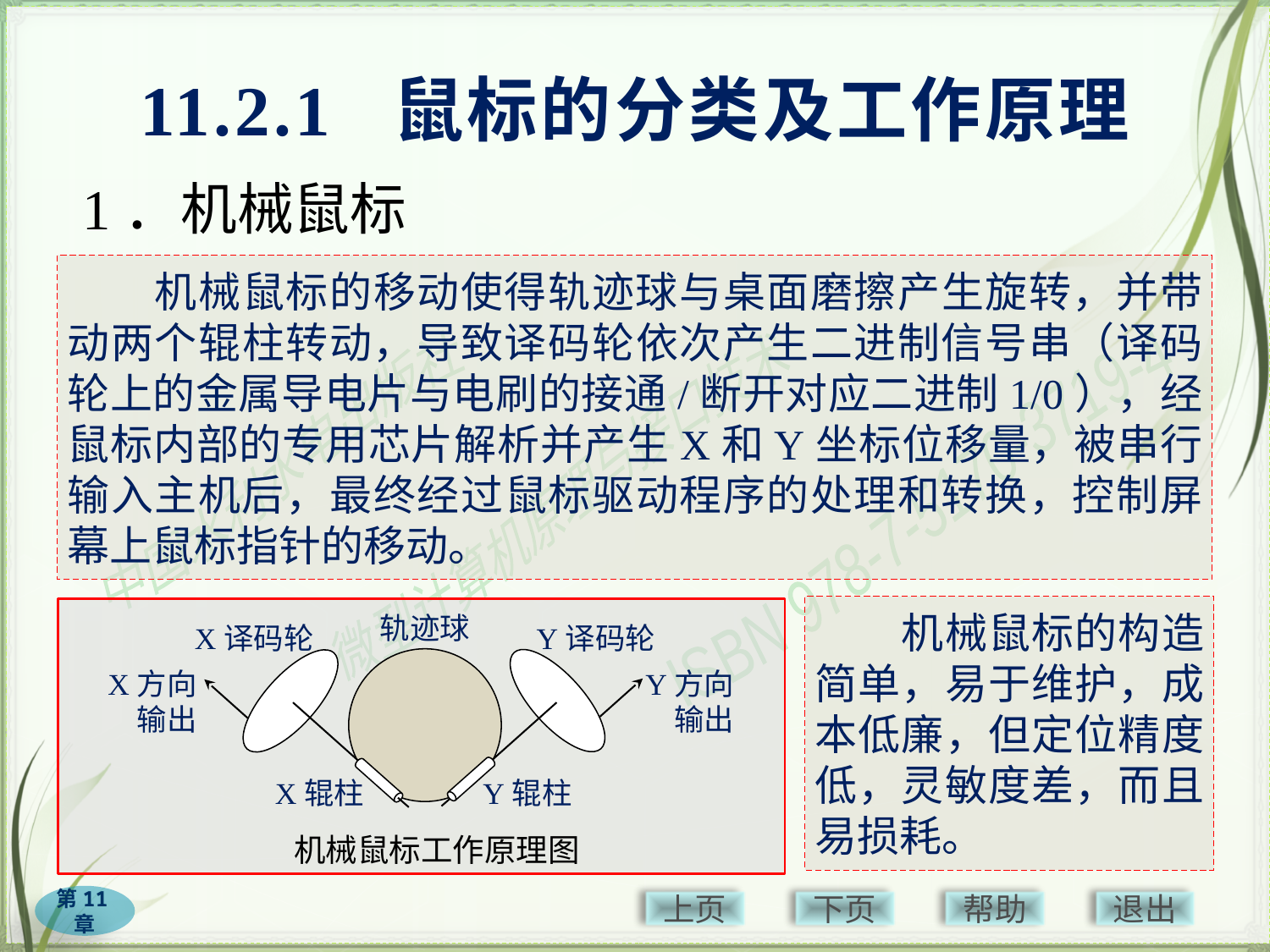

# 11.2.1  鼠标的分类及工作原理
1．机械鼠标
　　机械鼠标的移动使得轨迹球与桌面磨擦产生旋转，并带动两个辊柱转动，导致译码轮依次产生二进制信号串（译码轮上的金属导电片与电刷的接通/断开对应二进制1/0），经鼠标内部的专用芯片解析并产生X和Y坐标位移量，被串行输入主机后，最终经过鼠标驱动程序的处理和转换，控制屏幕上鼠标指针的移动。
　　机械鼠标的构造简单，易于维护，成本低廉，但定位精度低，灵敏度差，而且易损耗。

轨迹球

X译码轮

Y译码轮

X方向
输出

Y方向
输出

X辊柱
Y辊柱
机械鼠标工作原理图